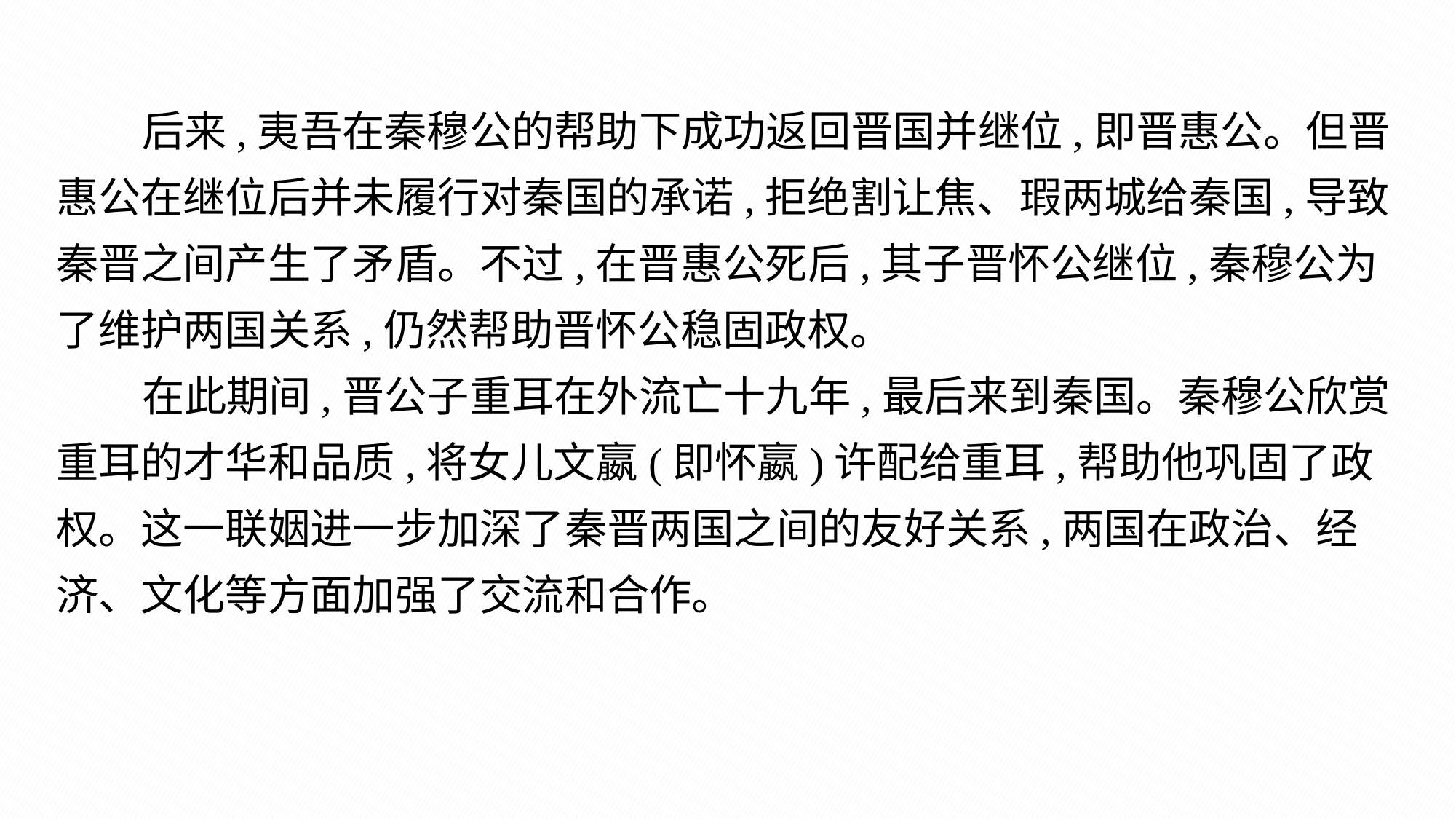

后来,夷吾在秦穆公的帮助下成功返回晋国并继位,即晋惠公。但晋惠公在继位后并未履行对秦国的承诺,拒绝割让焦、瑕两城给秦国,导致秦晋之间产生了矛盾。不过,在晋惠公死后,其子晋怀公继位,秦穆公为了维护两国关系,仍然帮助晋怀公稳固政权。
在此期间,晋公子重耳在外流亡十九年,最后来到秦国。秦穆公欣赏重耳的才华和品质,将女儿文嬴(即怀嬴)许配给重耳,帮助他巩固了政权。这一联姻进一步加深了秦晋两国之间的友好关系,两国在政治、经济、文化等方面加强了交流和合作。